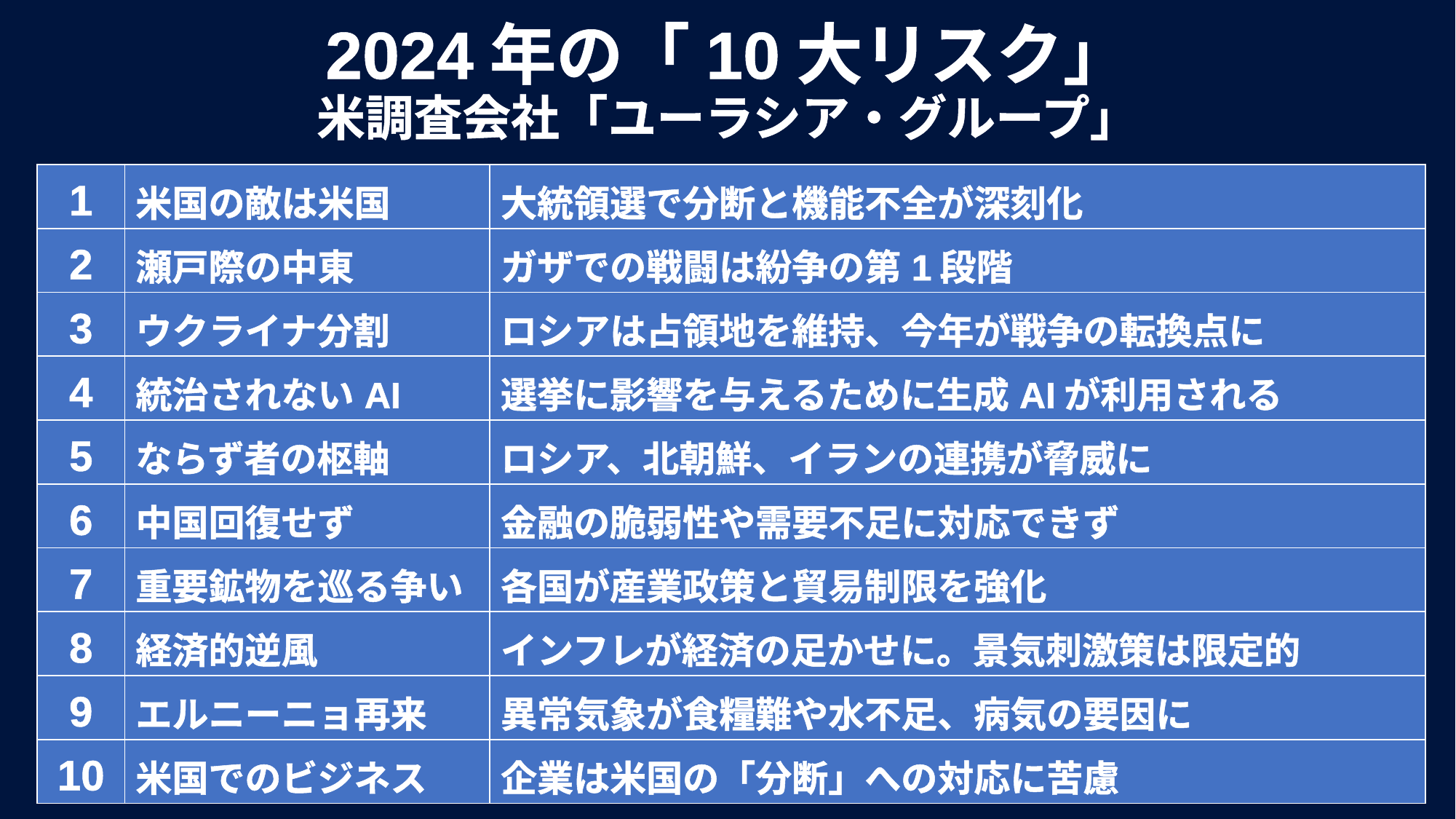

2024年の「10大リスク」
米調査会社「ユーラシア・グループ」
| 1 | 米国の敵は米国 | 大統領選で分断と機能不全が深刻化 |
| --- | --- | --- |
| 2 | 瀬戸際の中東 | ガザでの戦闘は紛争の第1段階 |
| 3 | ウクライナ分割 | ロシアは占領地を維持、今年が戦争の転換点に |
| 4 | 統治されないAI | 選挙に影響を与えるために生成AIが利用される |
| 5 | ならず者の枢軸 | ロシア、北朝鮮、イランの連携が脅威に |
| 6 | 中国回復せず | 金融の脆弱性や需要不足に対応できず |
| 7 | 重要鉱物を巡る争い | 各国が産業政策と貿易制限を強化 |
| 8 | 経済的逆風 | インフレが経済の足かせに。景気刺激策は限定的 |
| 9 | エルニーニョ再来 | 異常気象が食糧難や水不足、病気の要因に |
| 10 | 米国でのビジネス | 企業は米国の「分断」への対応に苦慮 |